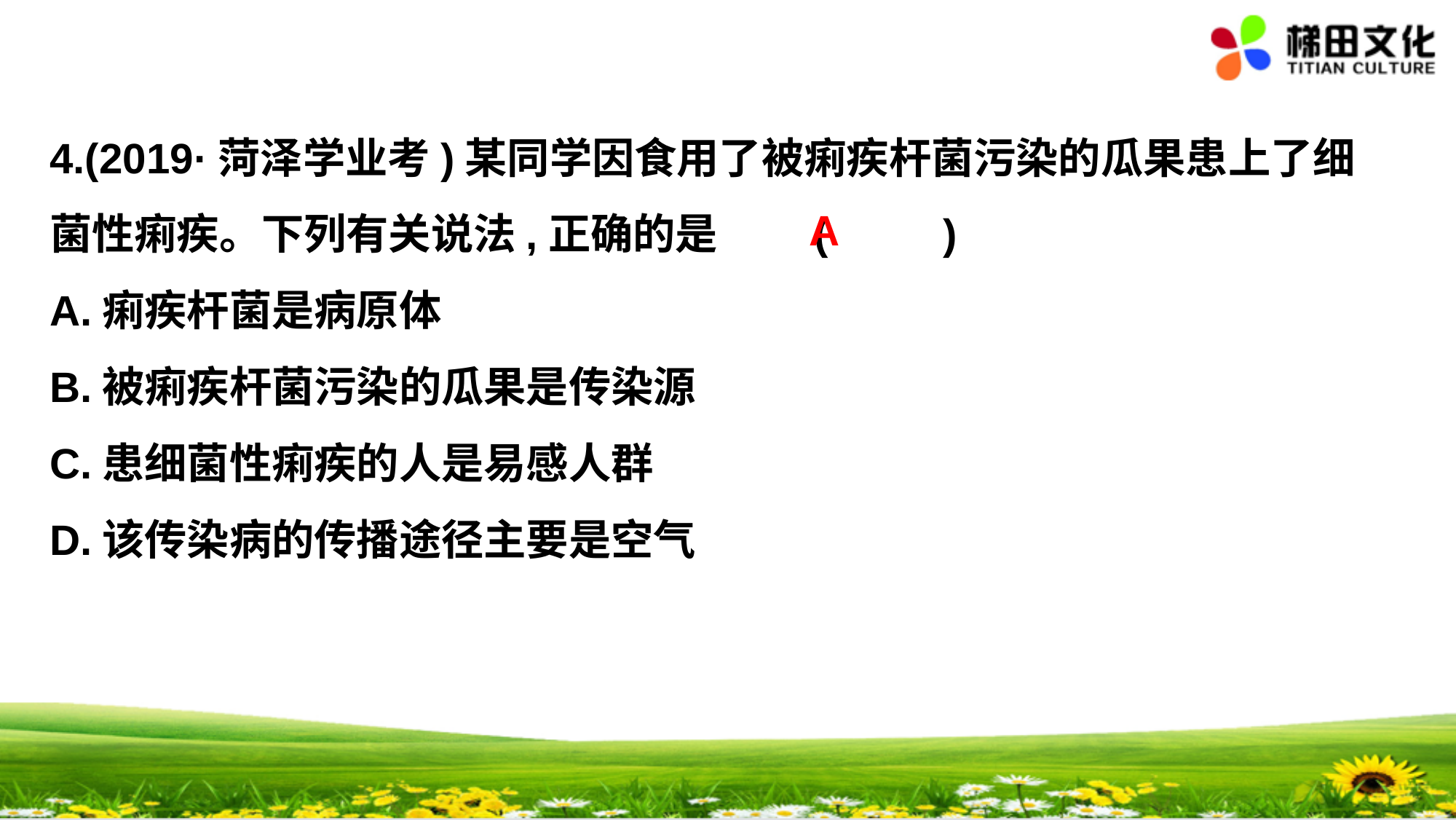

4.(2019·菏泽学业考)某同学因食用了被痢疾杆菌污染的瓜果患上了细
菌性痢疾。下列有关说法,正确的是	(　 　)
A.痢疾杆菌是病原体
B.被痢疾杆菌污染的瓜果是传染源
C.患细菌性痢疾的人是易感人群
D.该传染病的传播途径主要是空气
A